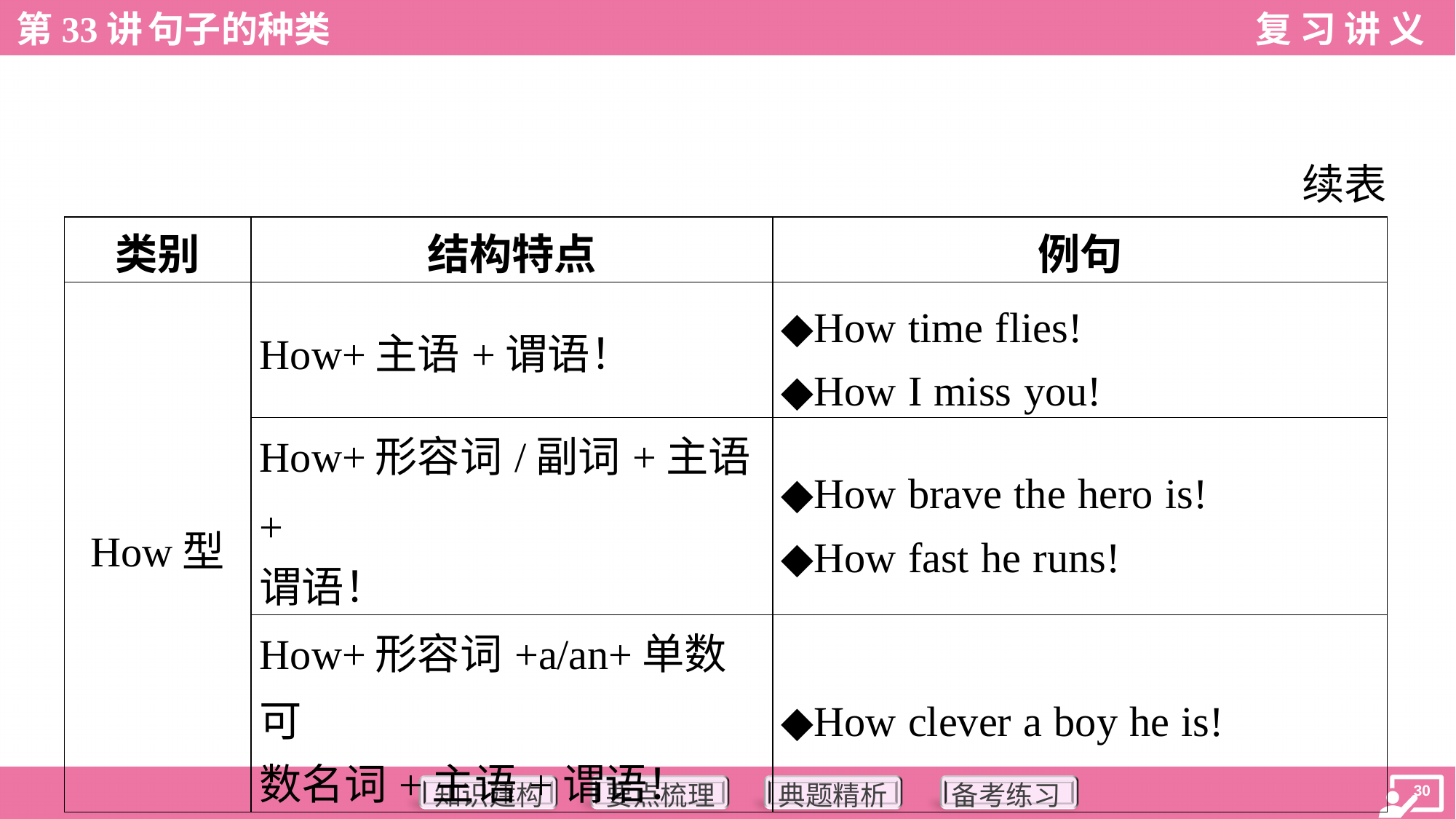

续表
| 类别 | 结构特点 | 例句 |
| --- | --- | --- |
| How型 | How+主语+谓语！ | ◆How time flies! ◆How I miss you! |
|  | How+形容词/副词+主语+ 谓语！ | ◆How brave the hero is! ◆How fast he runs! |
|  | How+形容词+a/an+单数可 数名词+主语+谓语！ | ◆How clever a boy he is! |